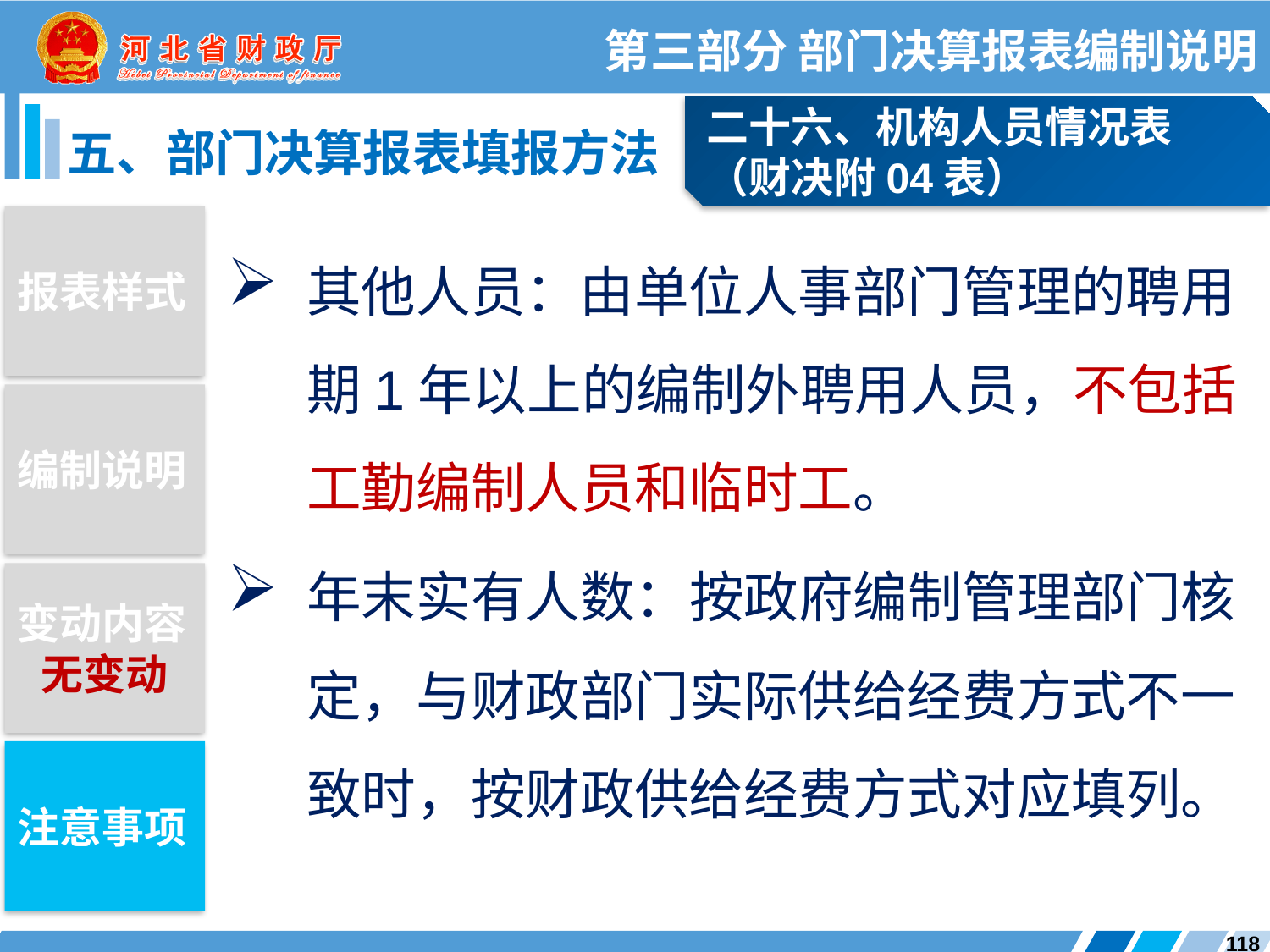

第三部分 部门决算报表编制说明
二十六、机构人员情况表
（财决附04表）
五、部门决算报表填报方法
报表样式
其他人员：由单位人事部门管理的聘用期1年以上的编制外聘用人员，不包括工勤编制人员和临时工。
年末实有人数：按政府编制管理部门核定，与财政部门实际供给经费方式不一致时，按财政供给经费方式对应填列。
编制说明
变动内容
无变动
注意事项
118